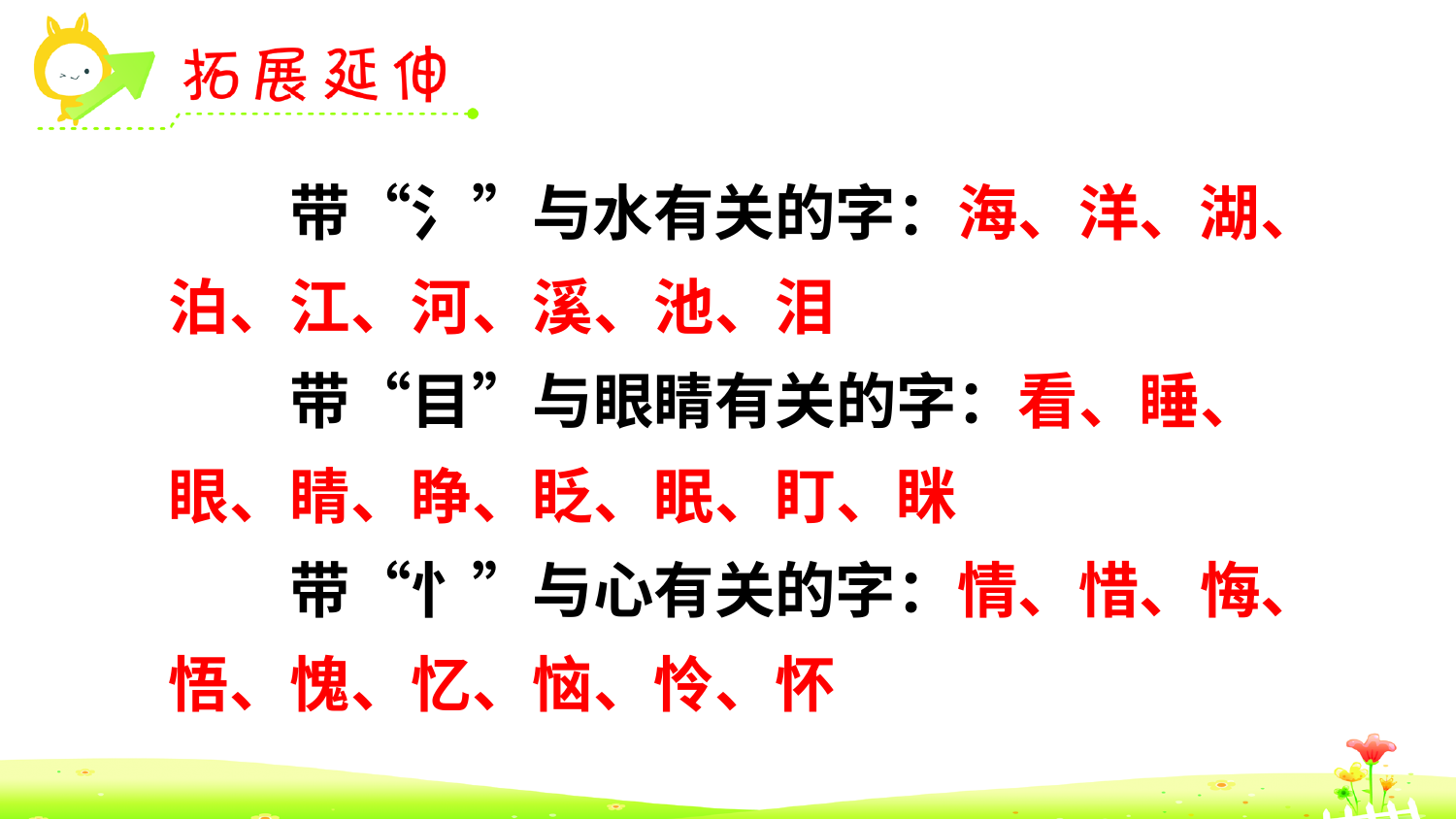

带“氵”与水有关的字：海、洋、湖、泊、江、河、溪、池、泪
带“目”与眼睛有关的字：看、睡、眼、睛、睁、眨、眠、盯、眯
带“忄”与心有关的字：情、惜、悔、悟、愧、忆、恼、怜、怀